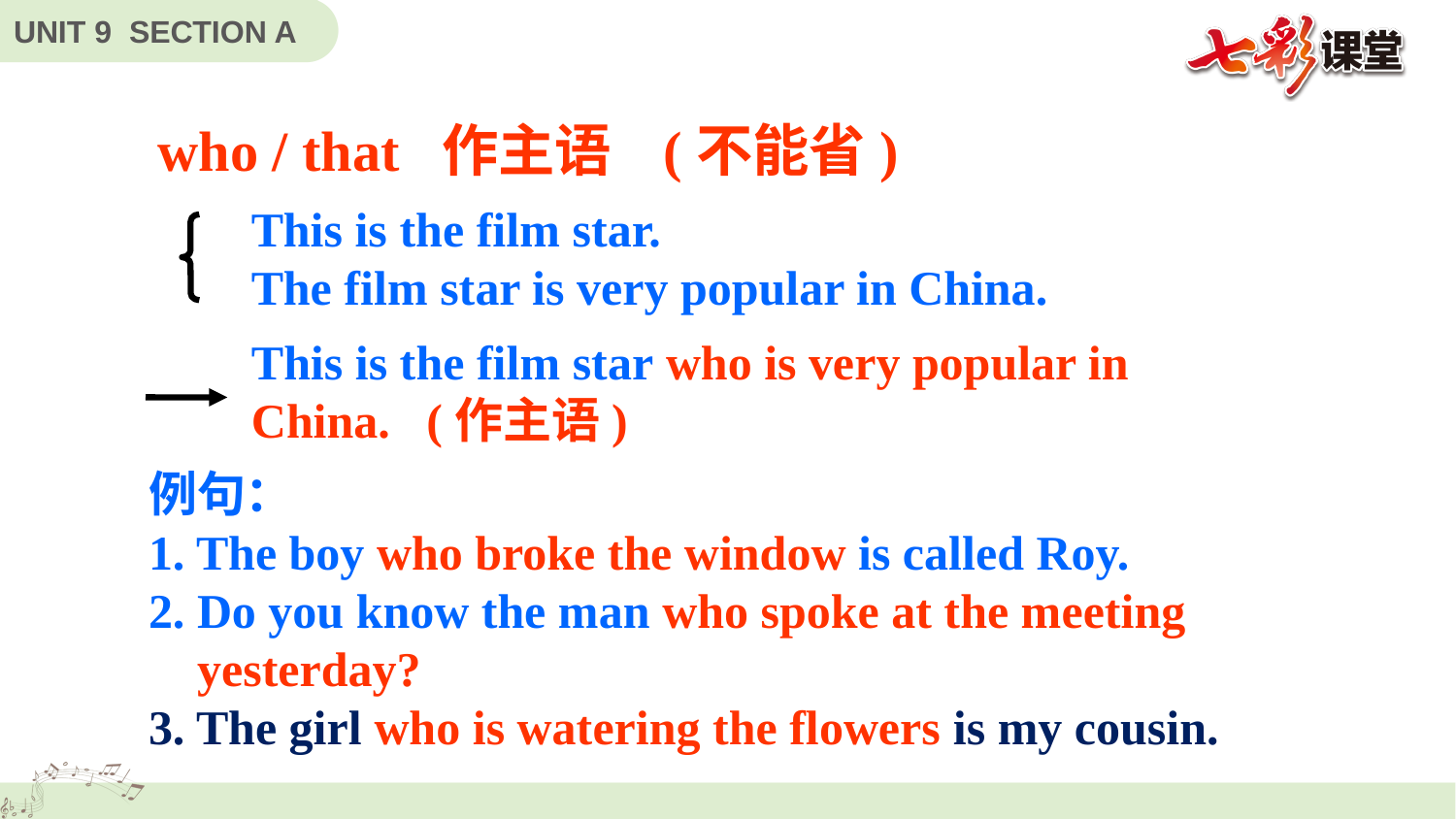

who / that  作主语   (不能省)
This is the film star.
The film star is very popular in China.

This is the film star who is very popular in China.   (作主语)

例句：
1. The boy who broke the window is called Roy.
2. Do you know the man who spoke at the meeting
    yesterday?
3. The girl who is watering the flowers is my cousin.